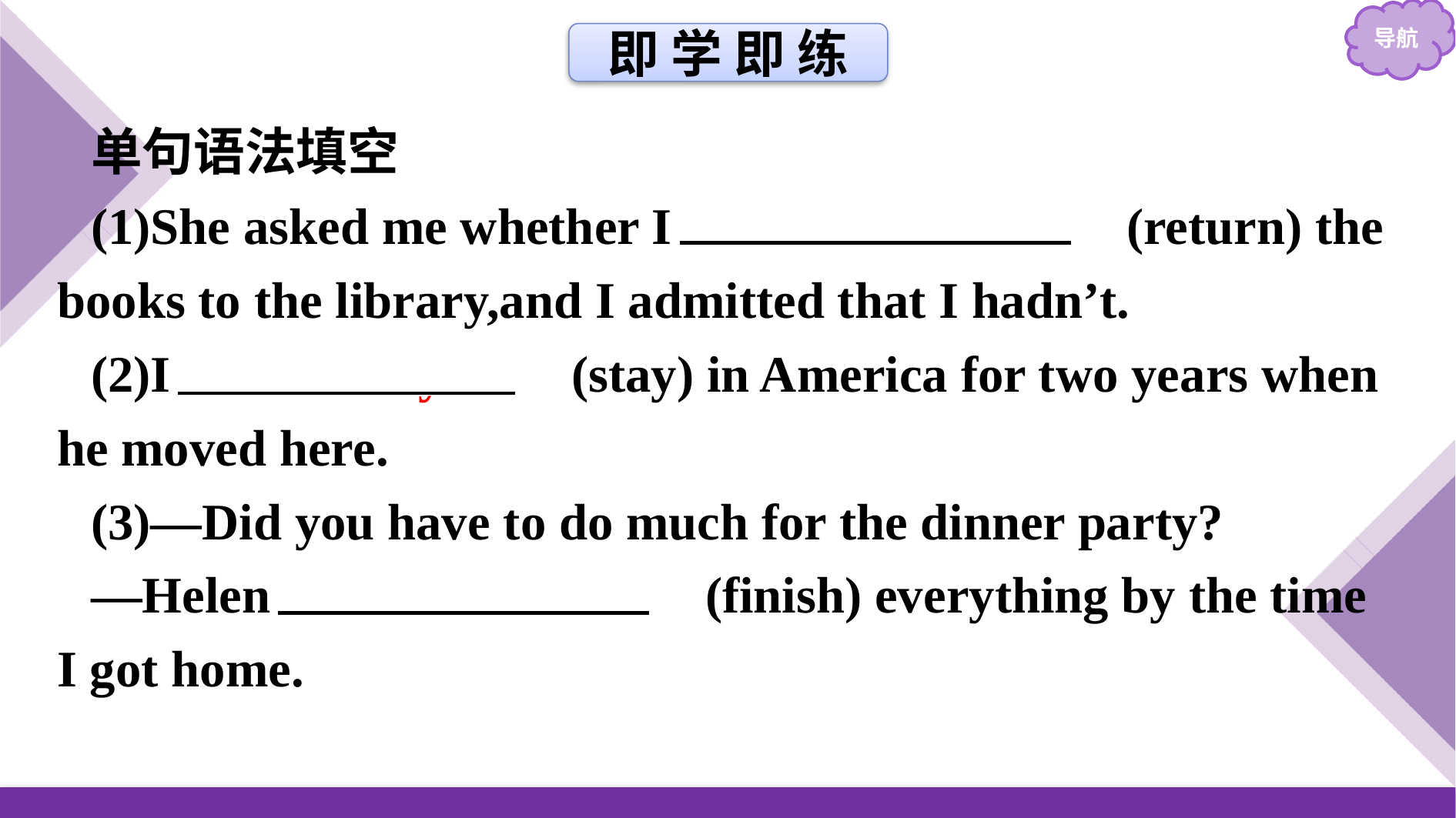

即 学 即 练
单句语法填空
(1)She asked me whether I 　had returned　(return) the books to the library,and I admitted that I hadn’t.
(2)I 　had stayed　(stay) in America for two years when he moved here.
(3)—Did you have to do much for the dinner party?
—Helen 　had finished　(finish) everything by the time I got home.